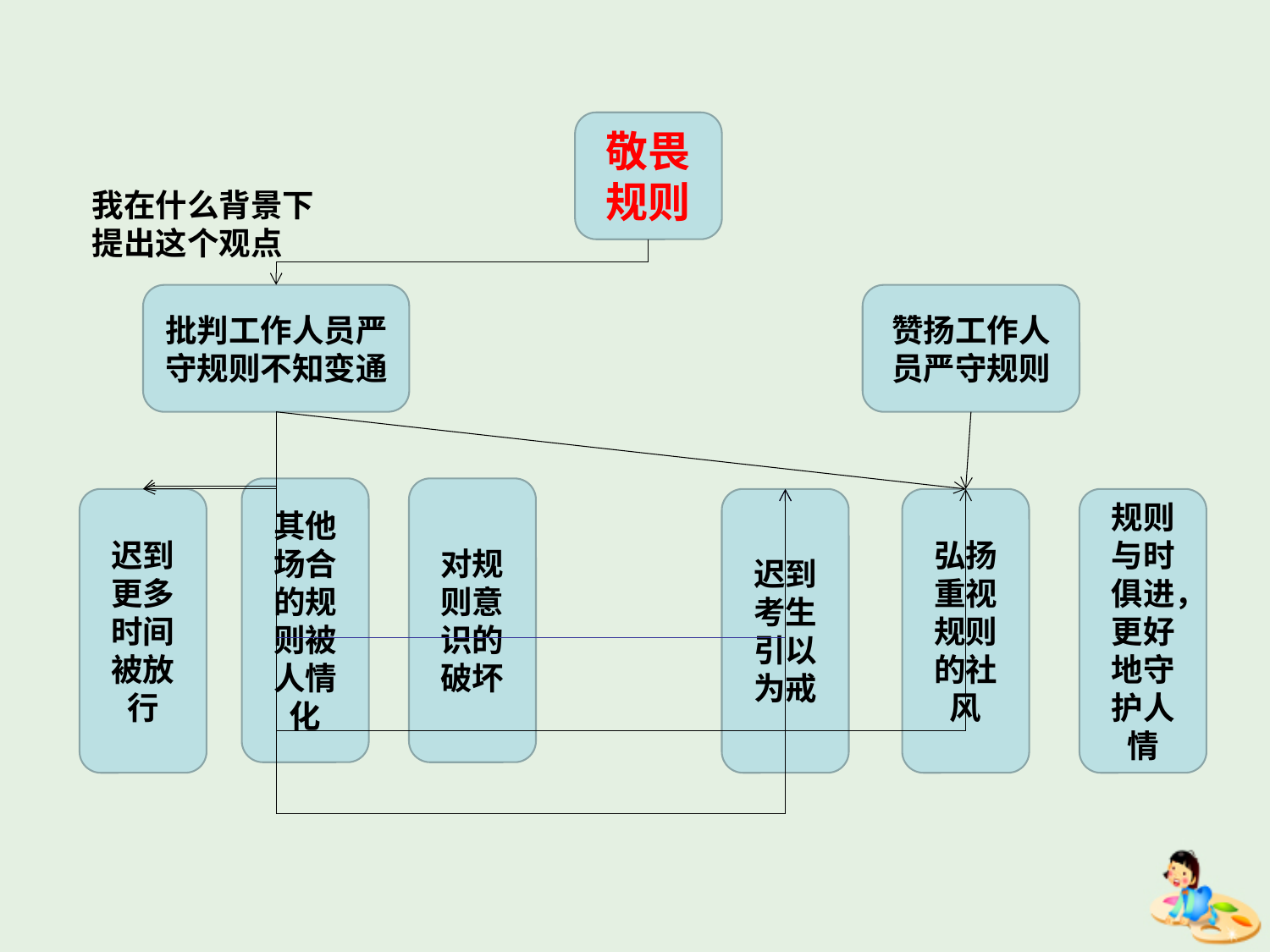

敬畏规则
我在什么背景下提出这个观点
批判工作人员严守规则不知变通
赞扬工作人员严守规则
其他场合的规则被人情化
对规则意识的破坏
迟到更多时间被放行
迟到考生引以为戒
弘扬重视规则的社风
规则与时俱进，更好地守护人情